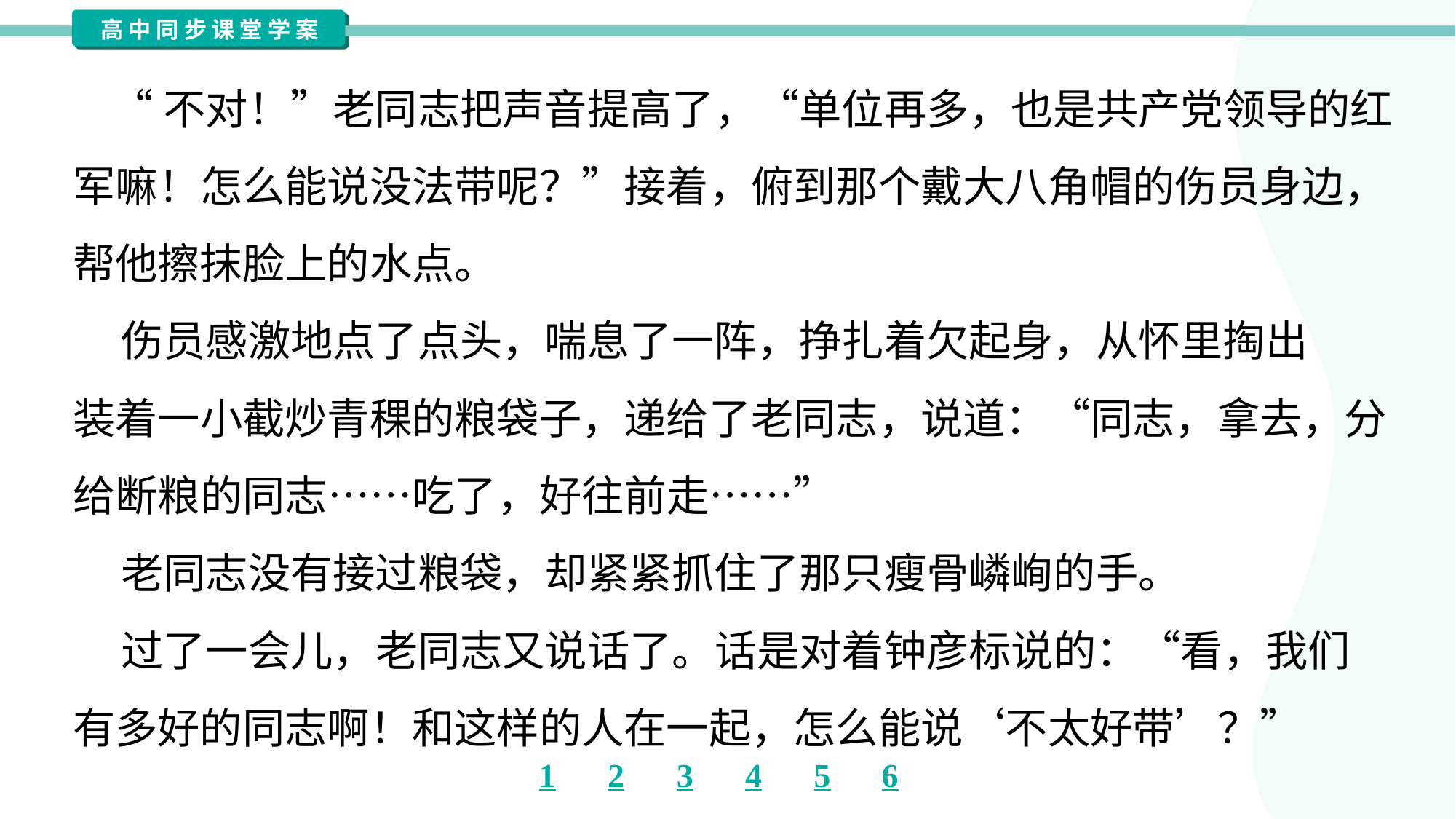

“不对！”老同志把声音提高了，“单位再多，也是共产党领导的红
军嘛！怎么能说没法带呢？”接着，俯到那个戴大八角帽的伤员身边，
帮他擦抹脸上的水点。
    伤员感激地点了点头，喘息了一阵，挣扎着欠起身，从怀里掏出
装着一小截炒青稞的粮袋子，递给了老同志，说道：“同志，拿去，分
给断粮的同志……吃了，好往前走……”
    老同志没有接过粮袋，却紧紧抓住了那只瘦骨嶙峋的手。
    过了一会儿，老同志又说话了。话是对着钟彦标说的：“看，我们
有多好的同志啊！和这样的人在一起，怎么能说‘不太好带’？”